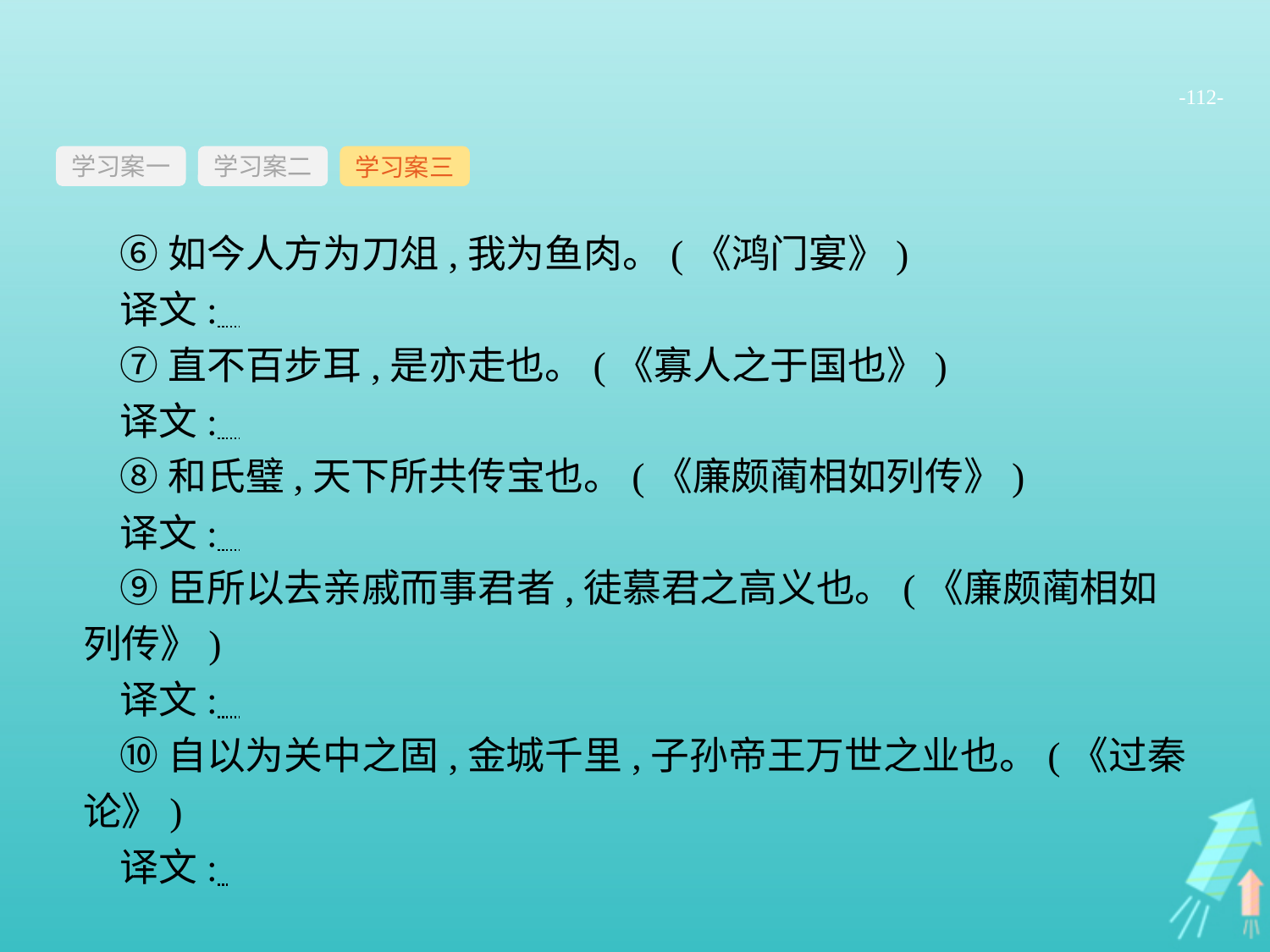

-112-
学习案一
学习案三
学习案二
⑥如今人方为刀俎,我为鱼肉。(《鸿门宴》)
译文:
⑦直不百步耳,是亦走也。(《寡人之于国也》)
译文:
⑧和氏璧,天下所共传宝也。(《廉颇蔺相如列传》)
译文:
⑨臣所以去亲戚而事君者,徒慕君之高义也。(《廉颇蔺相如列传》)
译文:
⑩自以为关中之固,金城千里,子孙帝王万世之业也。(《过秦论》)
译文: